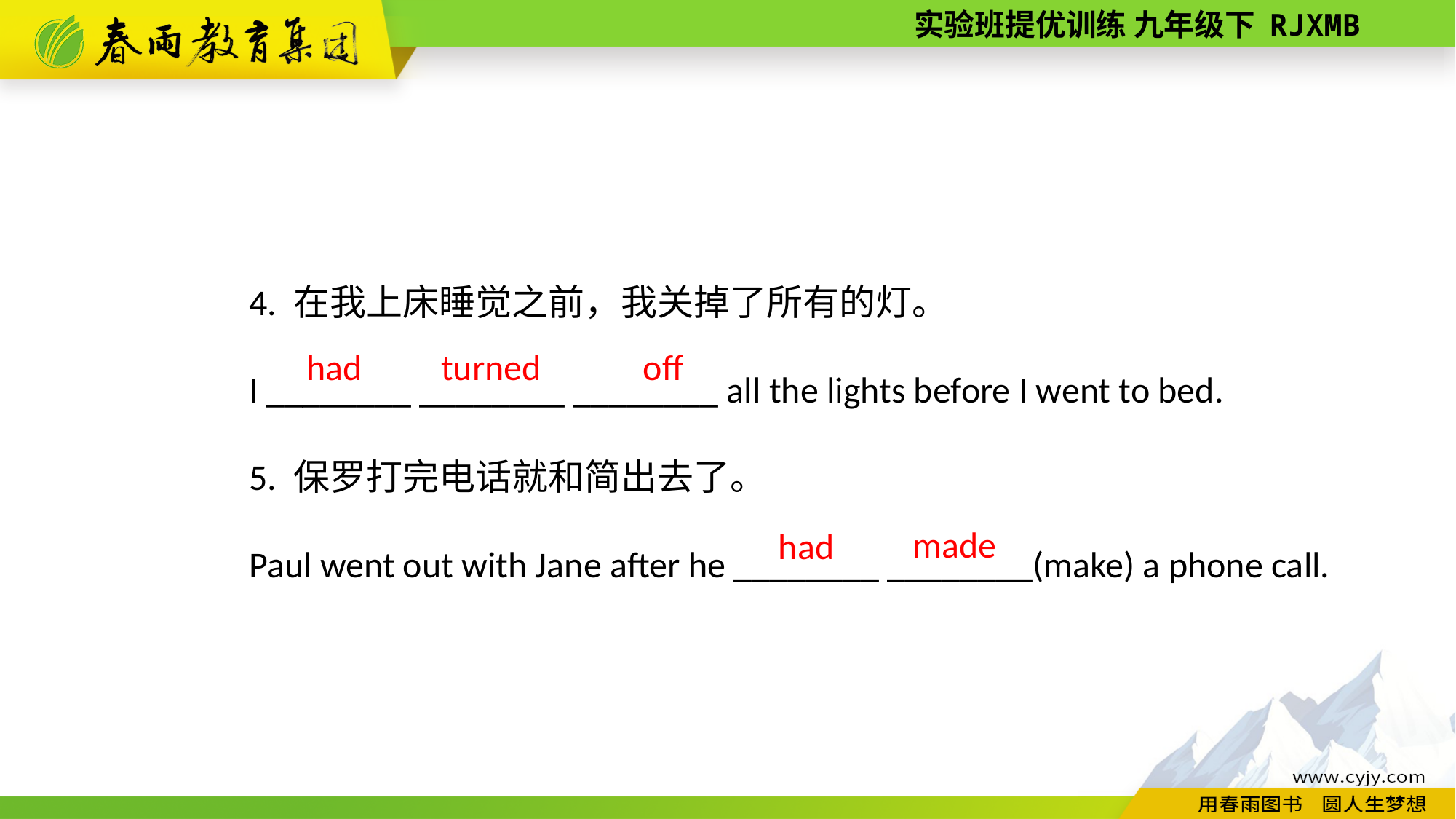

4. 在我上床睡觉之前，我关掉了所有的灯。
I ________ ________ ________ all the lights before I went to bed.
5. 保罗打完电话就和简出去了。
Paul went out with Jane after he ________ ________(make) a phone call.
had
turned
off
made
had